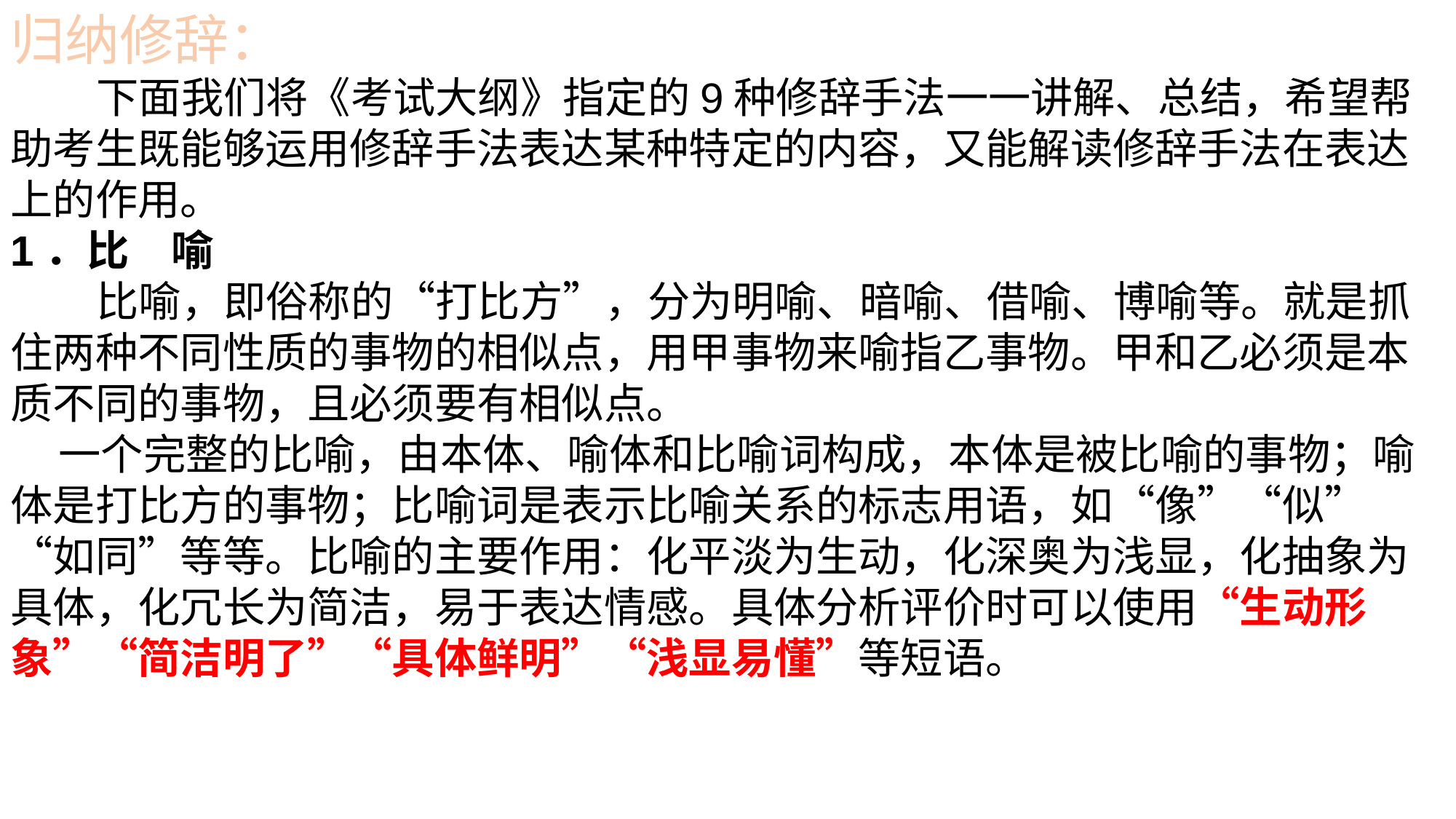

归纳修辞：
        下面我们将《考试大纲》指定的9种修辞手法一一讲解、总结，希望帮助考生既能够运用修辞手法表达某种特定的内容，又能解读修辞手法在表达上的作用。
1．比　喻
        比喻，即俗称的“打比方”，分为明喻、暗喻、借喻、博喻等。就是抓住两种不同性质的事物的相似点，用甲事物来喻指乙事物。甲和乙必须是本质不同的事物，且必须要有相似点。
    一个完整的比喻，由本体、喻体和比喻词构成，本体是被比喻的事物；喻体是打比方的事物；比喻词是表示比喻关系的标志用语，如“像”“似”“如同”等等。比喻的主要作用：化平淡为生动，化深奥为浅显，化抽象为具体，化冗长为简洁，易于表达情感。具体分析评价时可以使用“生动形象”“简洁明了”“具体鲜明”“浅显易懂”等短语。